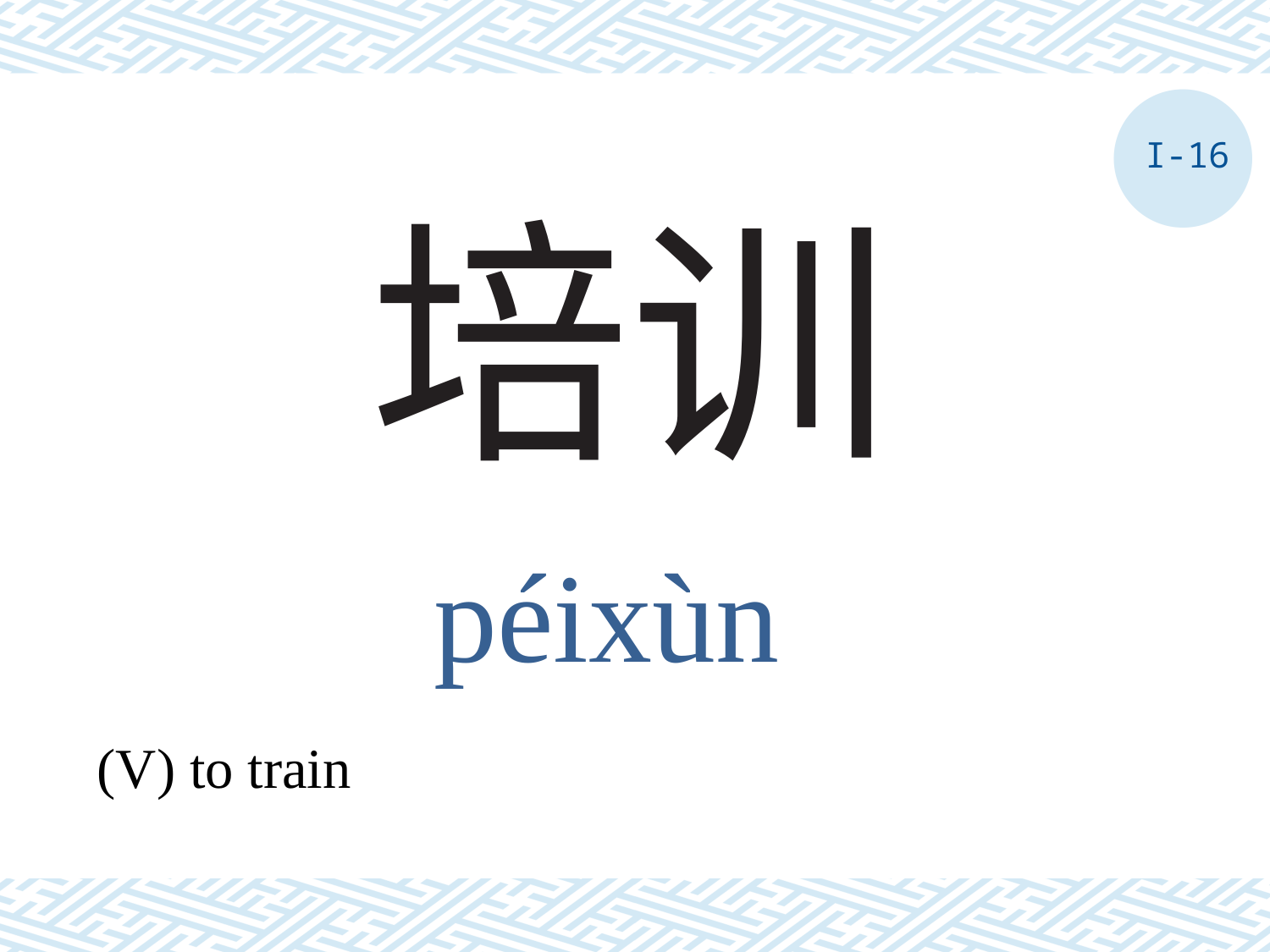

I-16

# 培训
péixùn
(V) to train